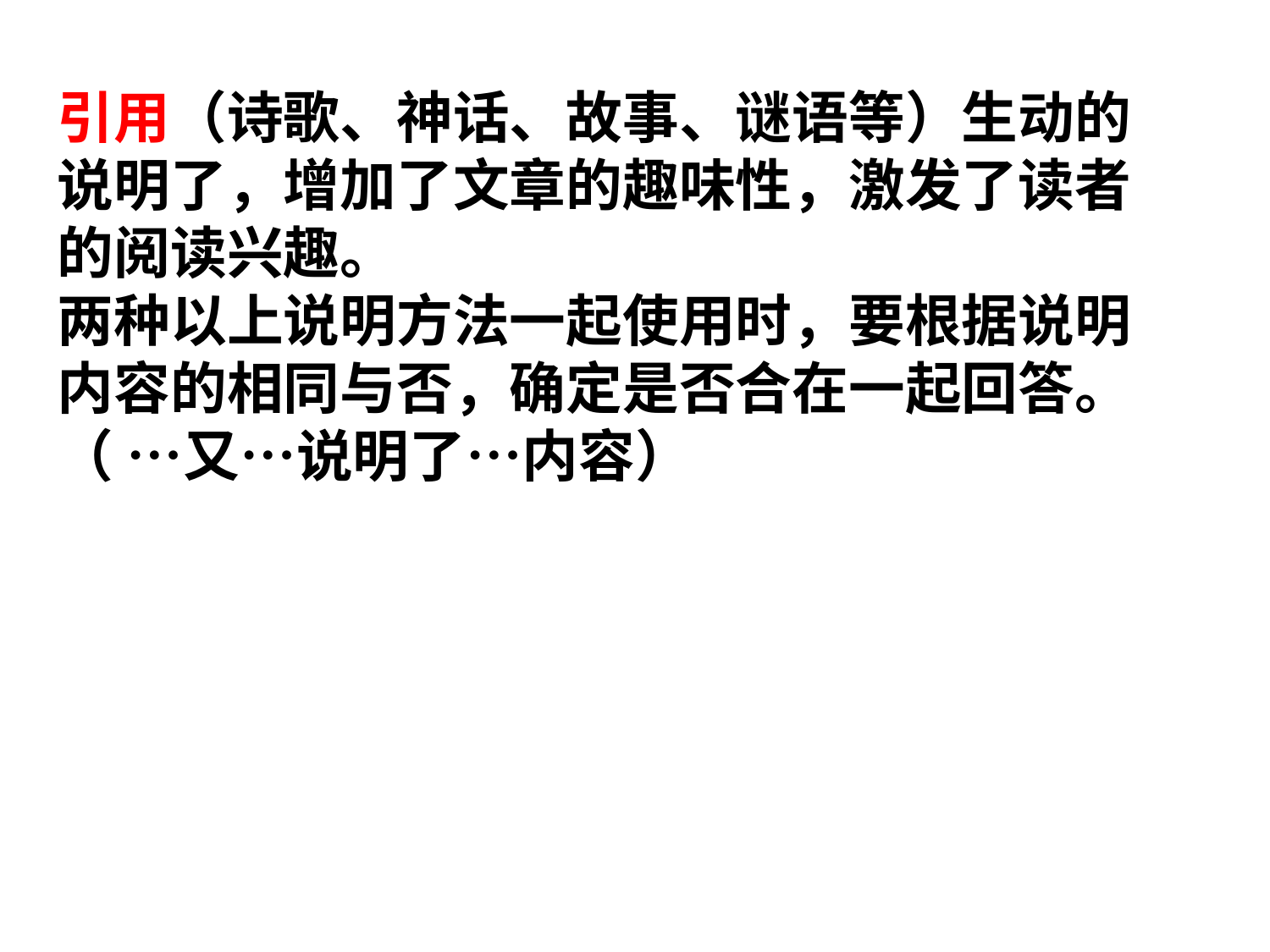

引用（诗歌、神话、故事、谜语等）生动的说明了，增加了文章的趣味性，激发了读者的阅读兴趣。
两种以上说明方法一起使用时，要根据说明内容的相同与否，确定是否合在一起回答。（ …又…说明了…内容）